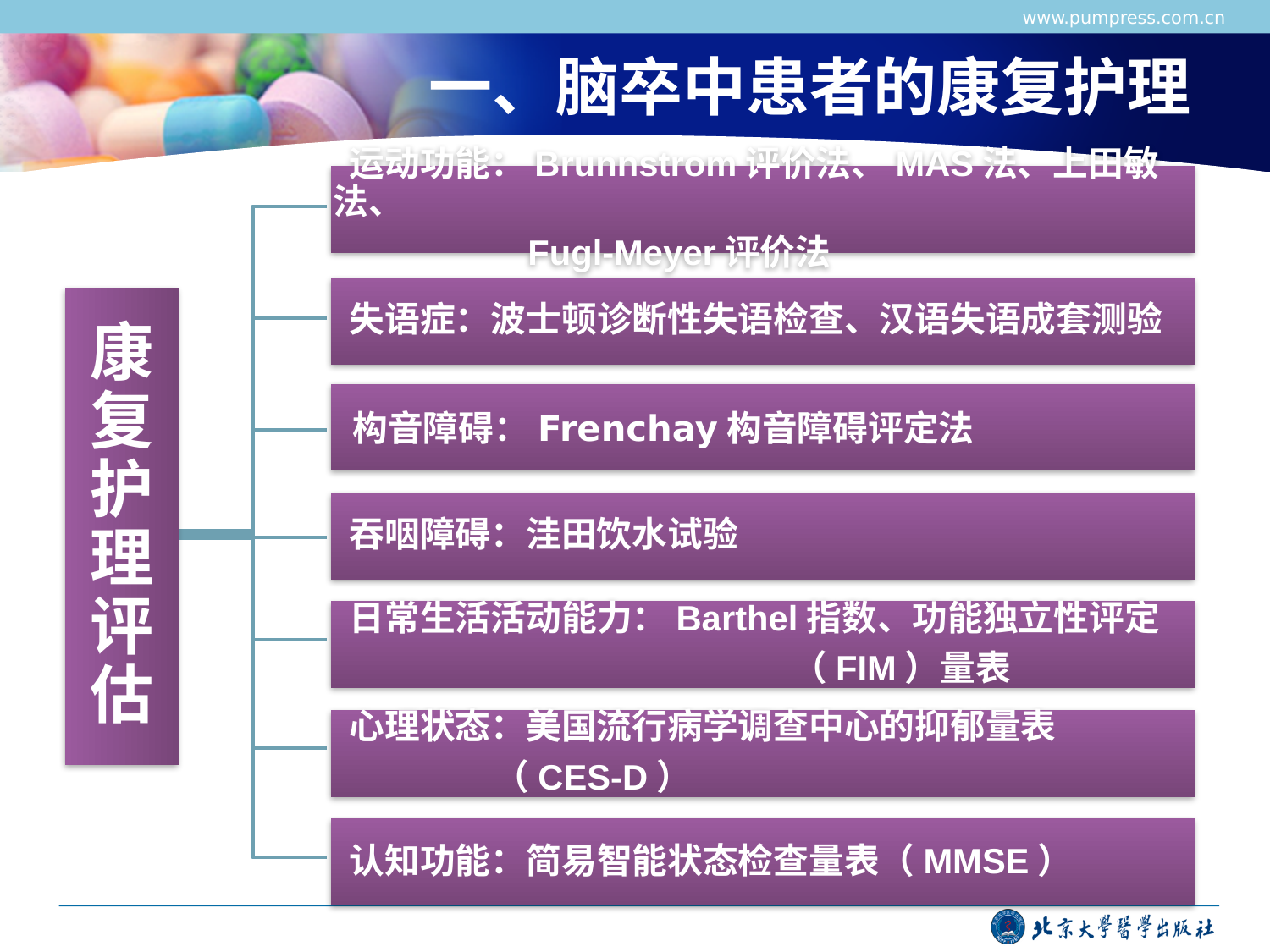

www.pumpress.com.cn
# 一、脑卒中患者的康复护理
 运动功能：Brunnstrom评价法、MAS法、上田敏法、
                    Fugl-Meyer评价法

 失语症：波士顿诊断性失语检查、汉语失语成套测验

 构音障碍：Frenchay构音障碍评定法

 吞咽障碍：洼田饮水试验
康复护理评估

 日常生活活动能力：Barthel指数、功能独立性评定
                                                        （FIM）量表
 心理状态：美国流行病学调查中心的抑郁量表
                   （CES-D）
 认知功能：简易智能状态检查量表（MMSE）